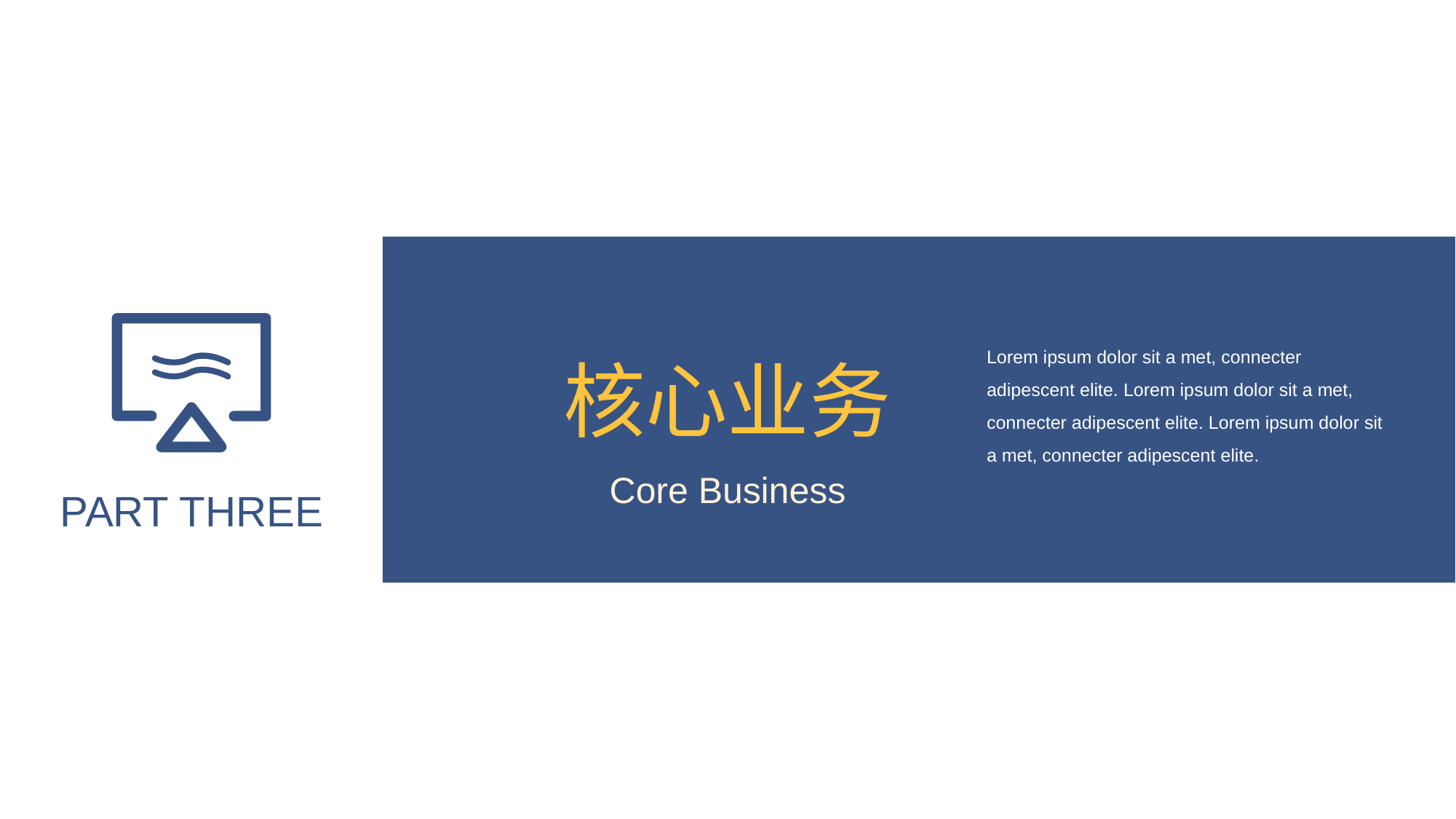

PART THREE
Lorem ipsum dolor sit a met, connecter adipescent elite. Lorem ipsum dolor sit a met, connecter adipescent elite. Lorem ipsum dolor sit a met, connecter adipescent elite.
核心业务
Core Business